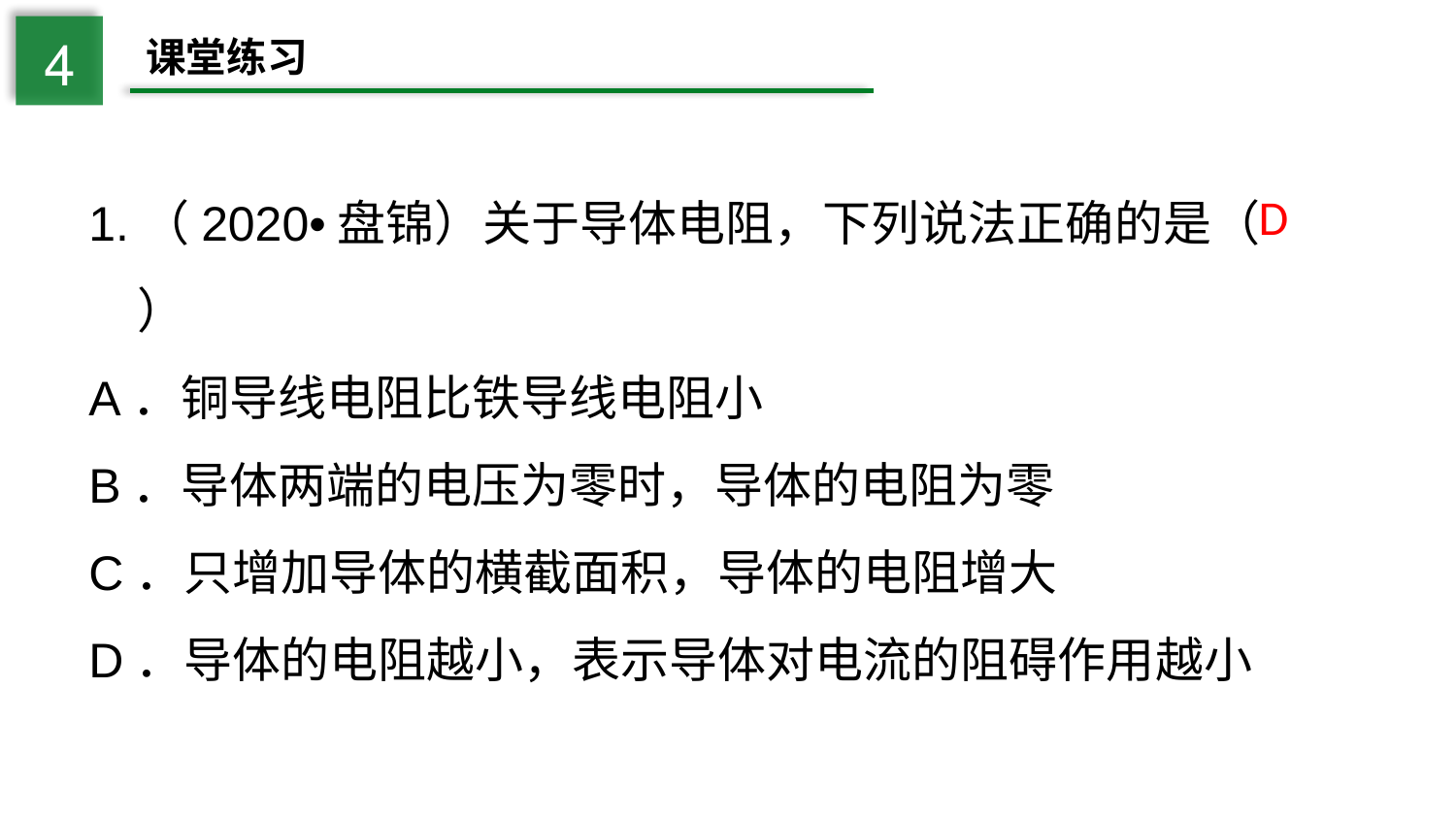

4
课堂练习
1.（2020•盘锦）关于导体电阻，下列说法正确的是（　　）
A．铜导线电阻比铁导线电阻小
B．导体两端的电压为零时，导体的电阻为零
C．只增加导体的横截面积，导体的电阻增大
D．导体的电阻越小，表示导体对电流的阻碍作用越小
D